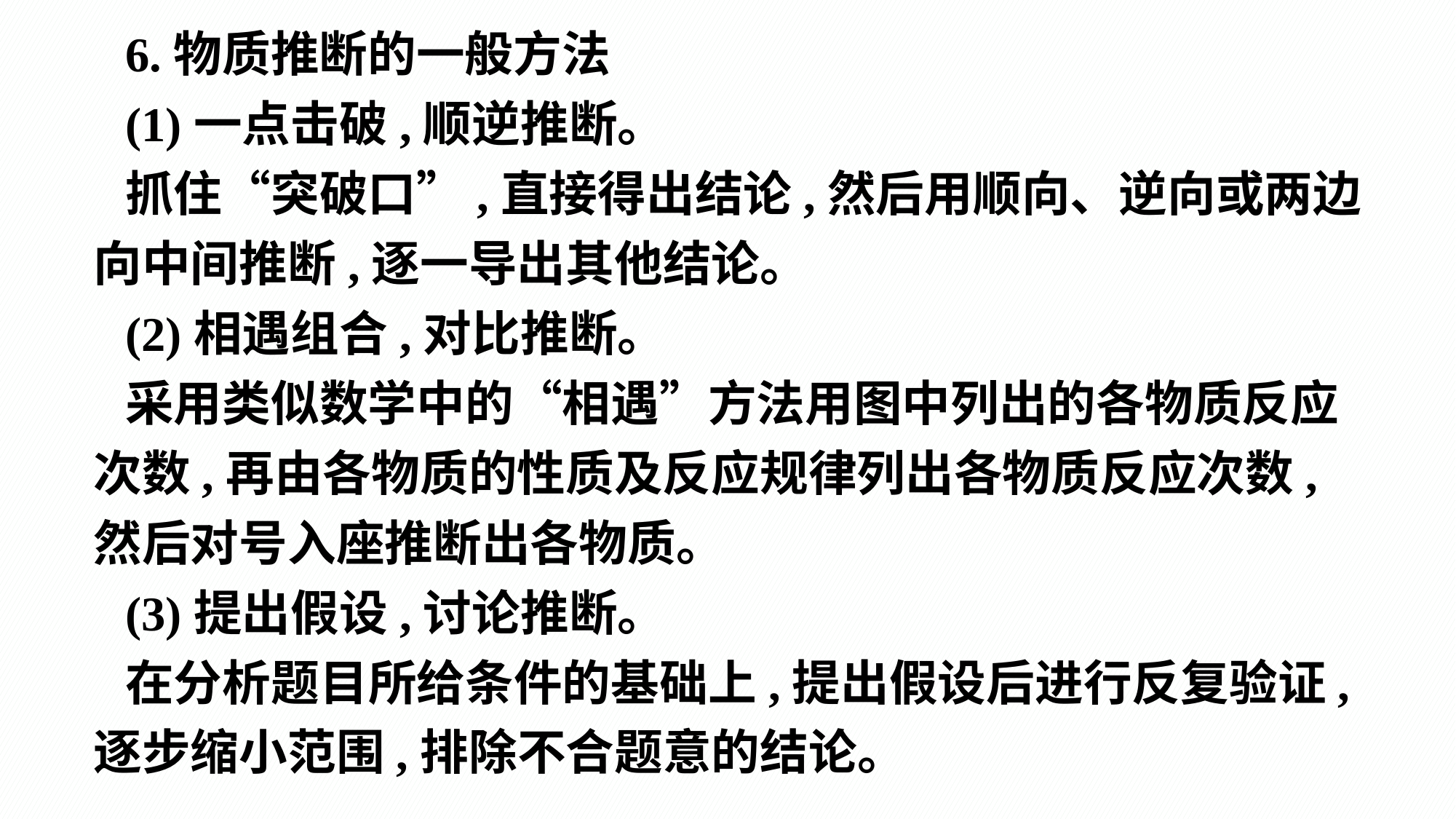

6.物质推断的一般方法
(1)一点击破,顺逆推断。
抓住“突破口”,直接得出结论,然后用顺向、逆向或两边向中间推断,逐一导出其他结论。
(2)相遇组合,对比推断。
采用类似数学中的“相遇”方法用图中列出的各物质反应次数,再由各物质的性质及反应规律列出各物质反应次数,然后对号入座推断出各物质。
(3)提出假设,讨论推断。
在分析题目所给条件的基础上,提出假设后进行反复验证,逐步缩小范围,排除不合题意的结论。